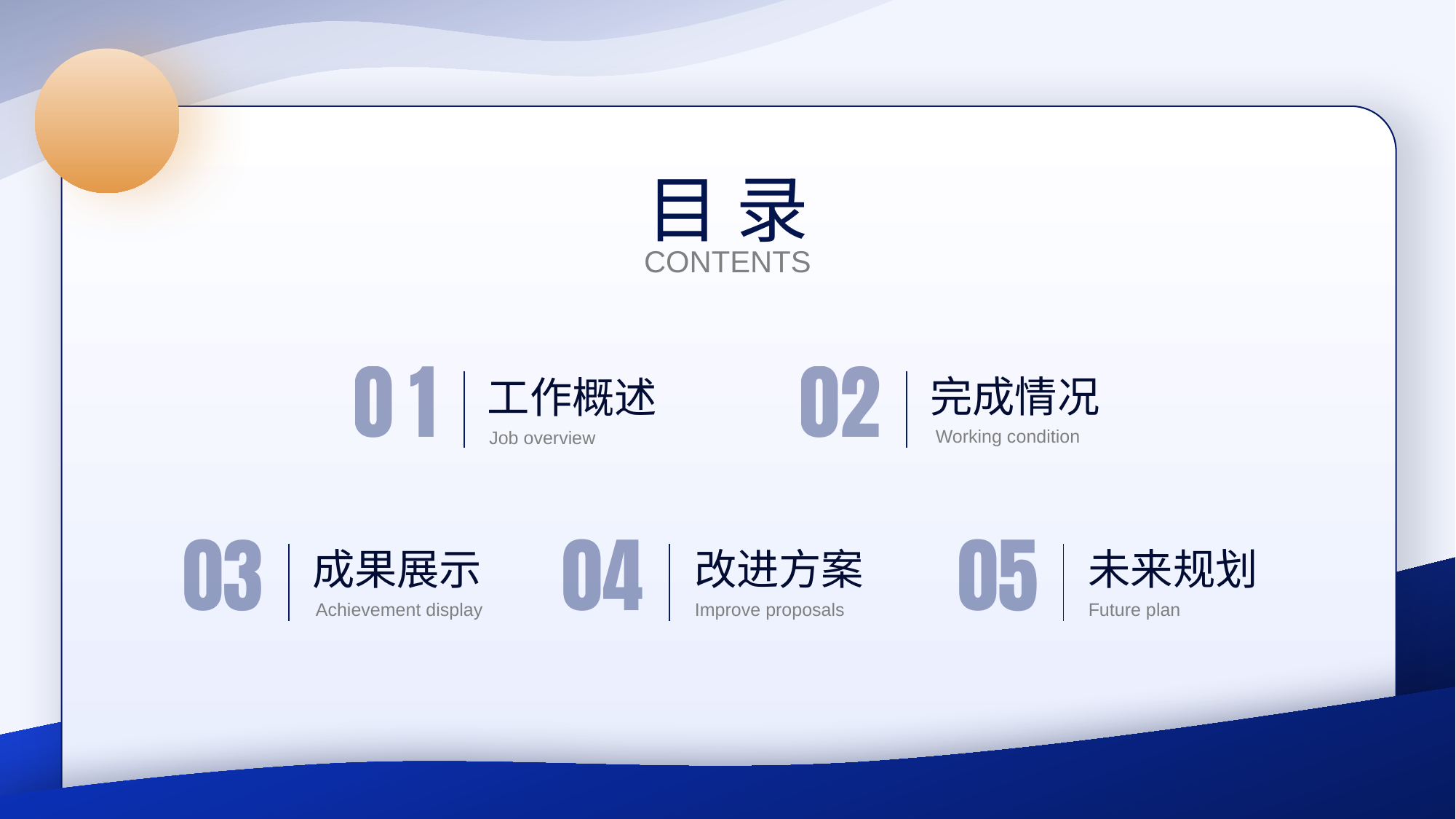

目 录
CONTENTS
0 1
02
完成情况
Working condition
工作概述
Job overview
03
成果展示
Achievement display
04
改进方案
Improve proposals
05
未来规划
Future plan